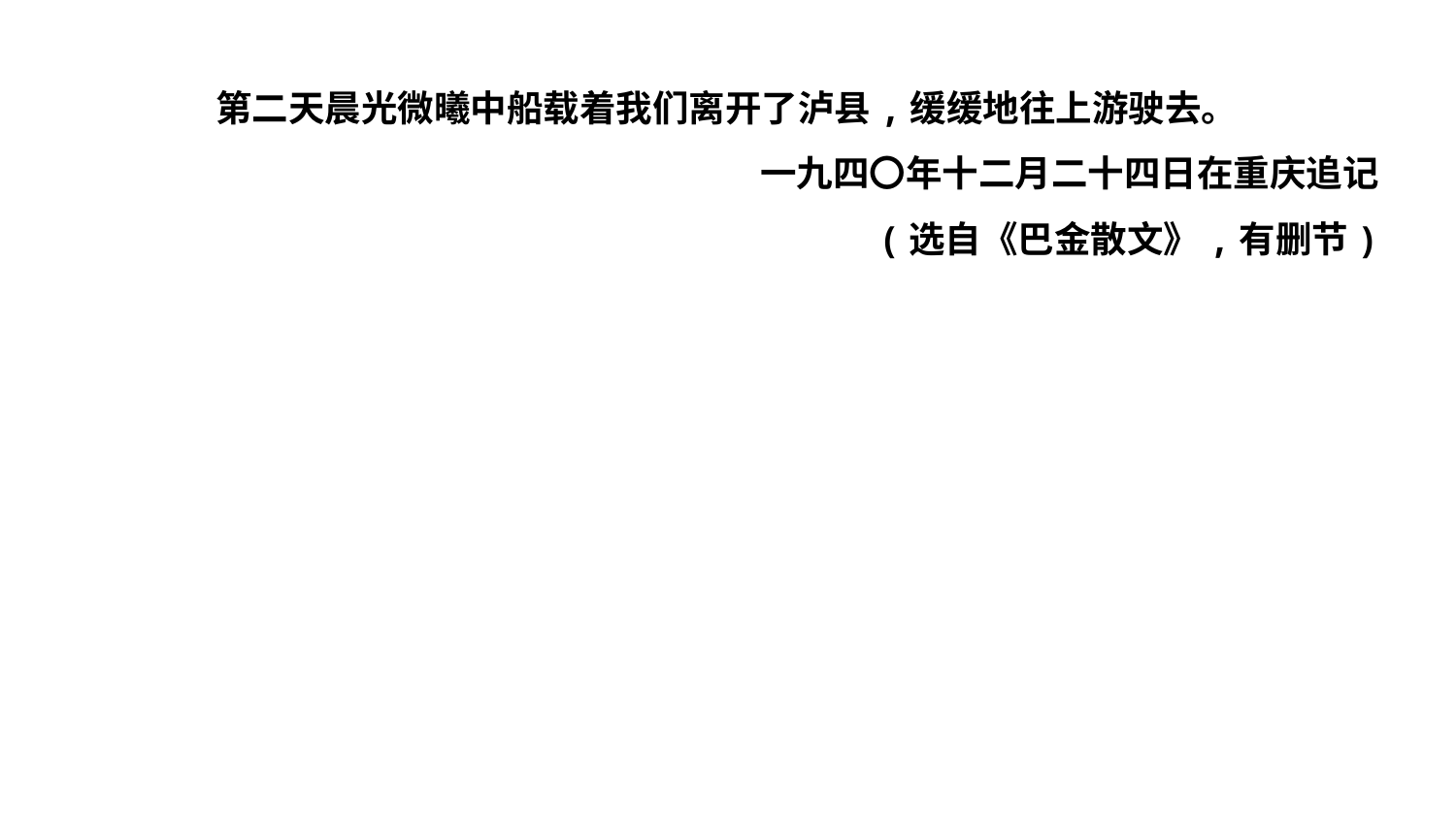

第二天晨光微曦中船载着我们离开了泸县,缓缓地往上游驶去。
一九四〇年十二月二十四日在重庆追记
(选自《巴金散文》,有删节)